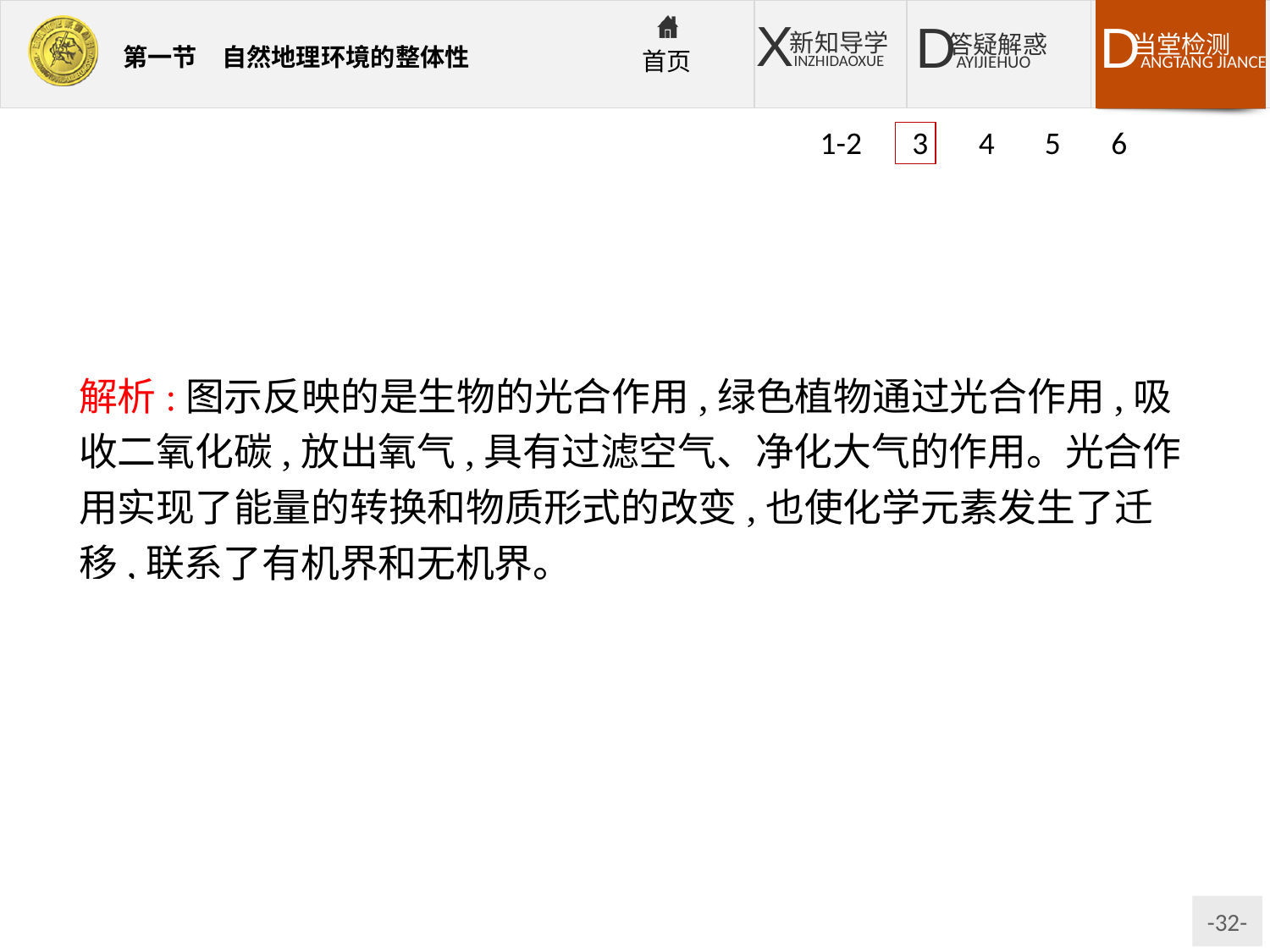

1-2       3       4       5       6

解析:图示反映的是生物的光合作用,绿色植物通过光合作用,吸收二氧化碳,放出氧气,具有过滤空气、净化大气的作用。光合作用实现了能量的转换和物质形式的改变,也使化学元素发生了迁移,联系了有机界和无机界。
答案:C